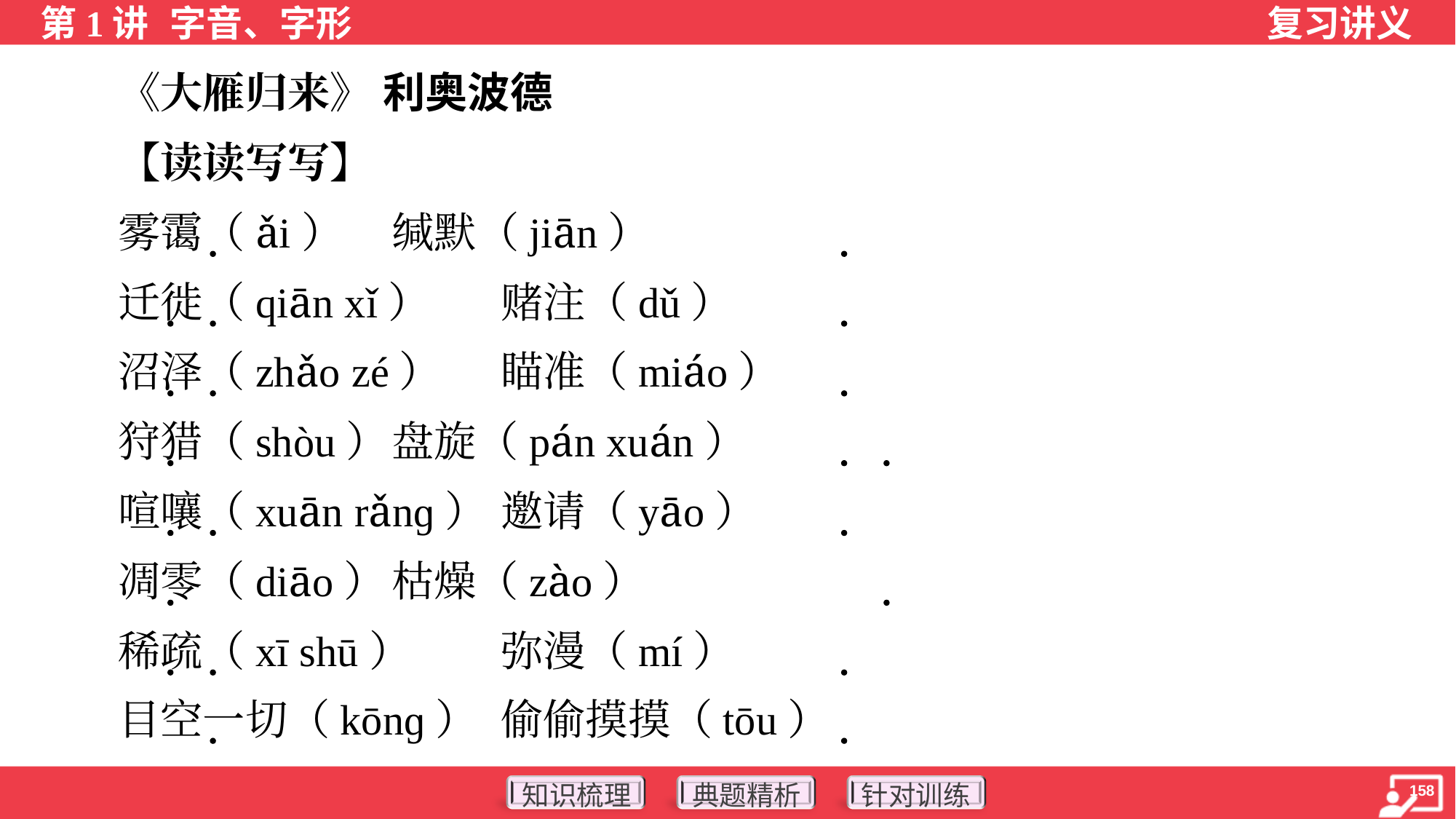

《大雁归来》 利奥波德
    【读读写写】
    雾霭（ǎi）	缄默（jiān）
    迁徙（qiān xǐ）	赌注（dǔ）
    沼泽（zhǎo zé）	瞄准（miáo）
    狩猎（shòu）	盘旋（pán xuán）
    喧嚷（xuān rǎnɡ）	邀请（yāo）
    凋零（diāo）	枯燥（zào）
    稀疏（xī shū）	弥漫（mí）
    目空一切（kōnɡ）	偷偷摸摸（tōu）